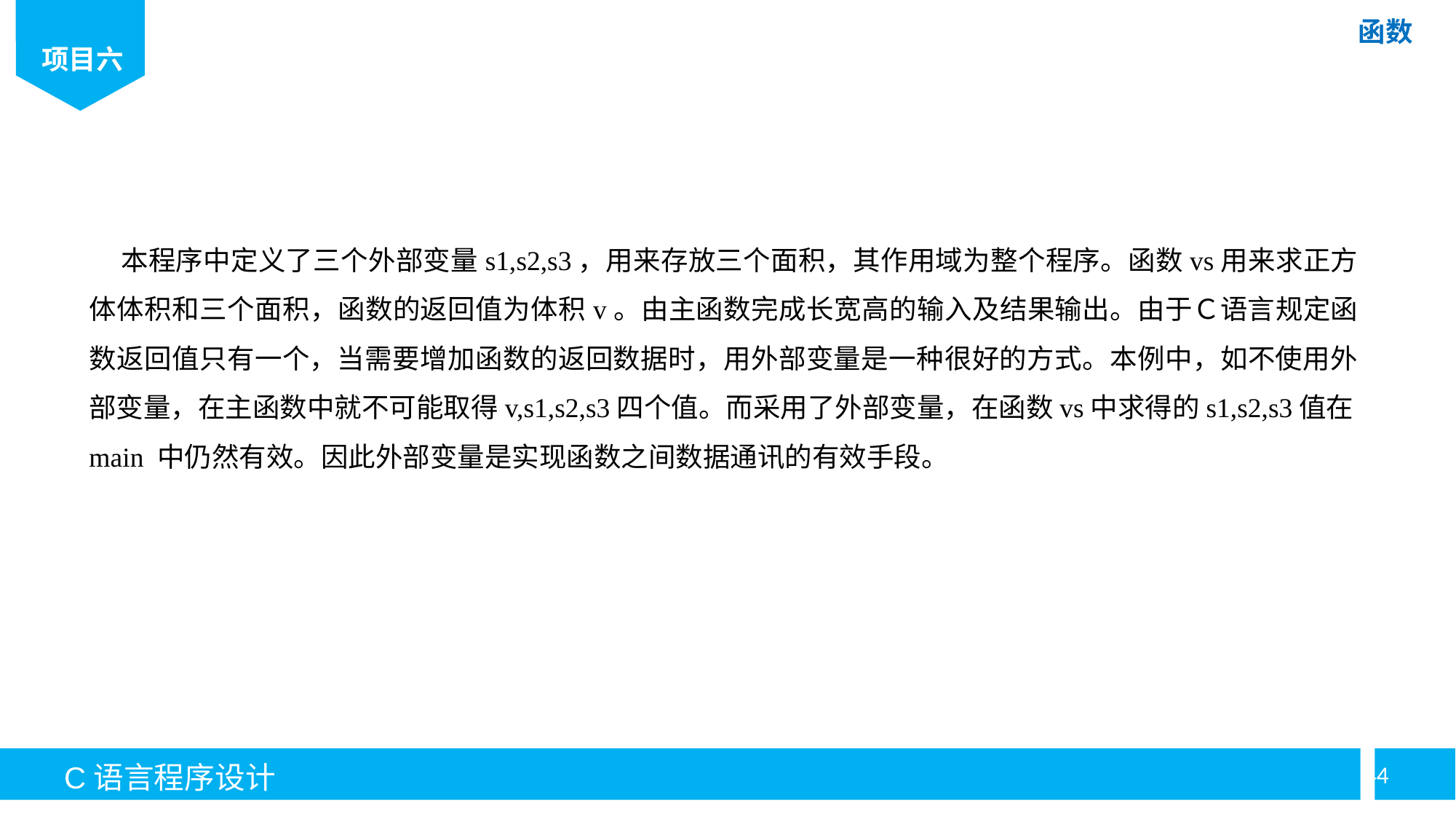

本程序中定义了三个外部变量s1,s2,s3，用来存放三个面积，其作用域为整个程序。函数vs用来求正方体体积和三个面积，函数的返回值为体积v。由主函数完成长宽高的输入及结果输出。由于Ｃ语言规定函数返回值只有一个，当需要增加函数的返回数据时，用外部变量是一种很好的方式。本例中，如不使用外部变量，在主函数中就不可能取得v,s1,s2,s3四个值。而采用了外部变量，在函数vs中求得的s1,s2,s3值在main 中仍然有效。因此外部变量是实现函数之间数据通讯的有效手段。